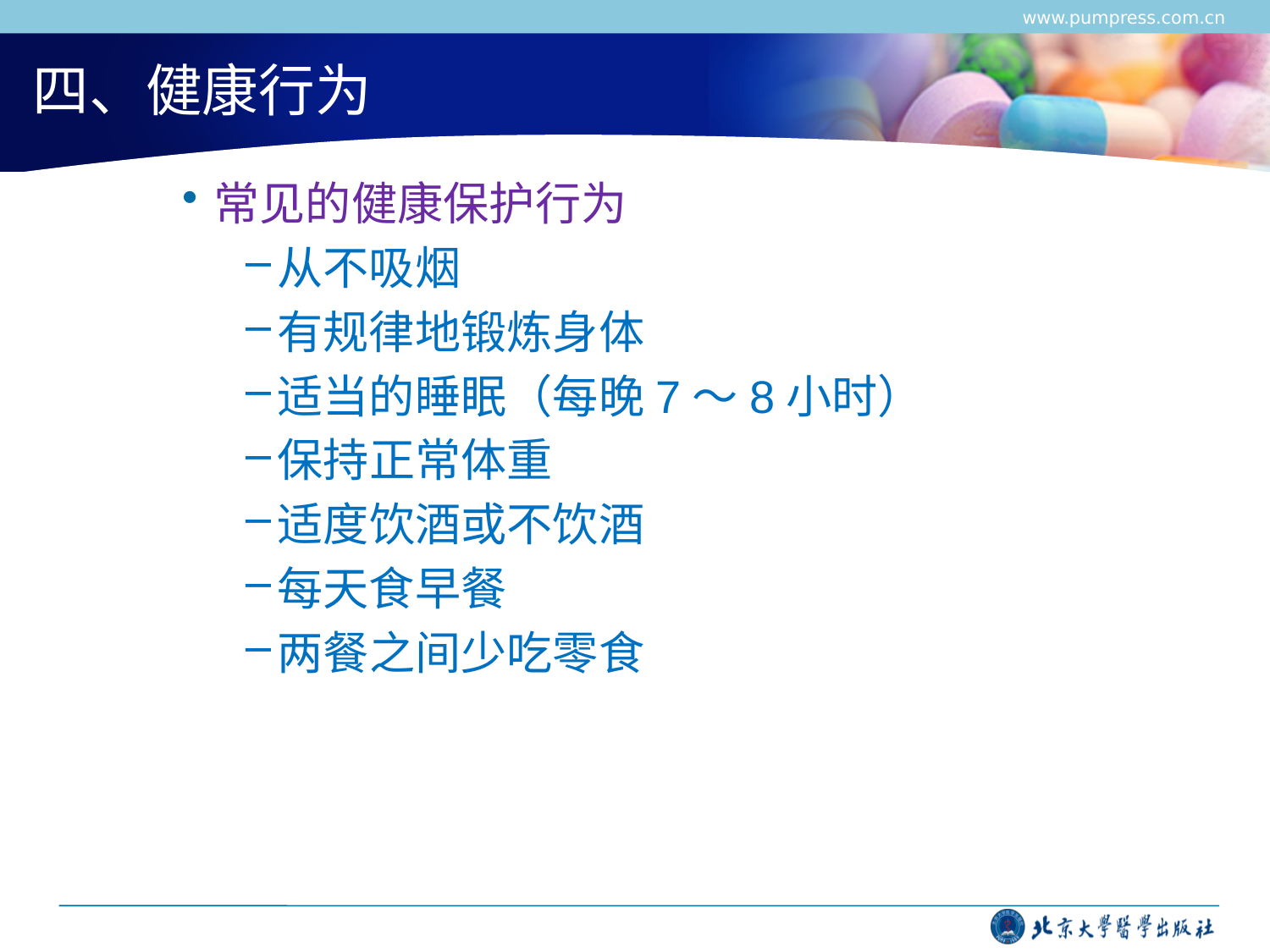

www.pumpress.com.cn
# 四、健康行为
常见的健康保护行为
从不吸烟
有规律地锻炼身体
适当的睡眠（每晚7～8小时）
保持正常体重
适度饮酒或不饮酒
每天食早餐
两餐之间少吃零食